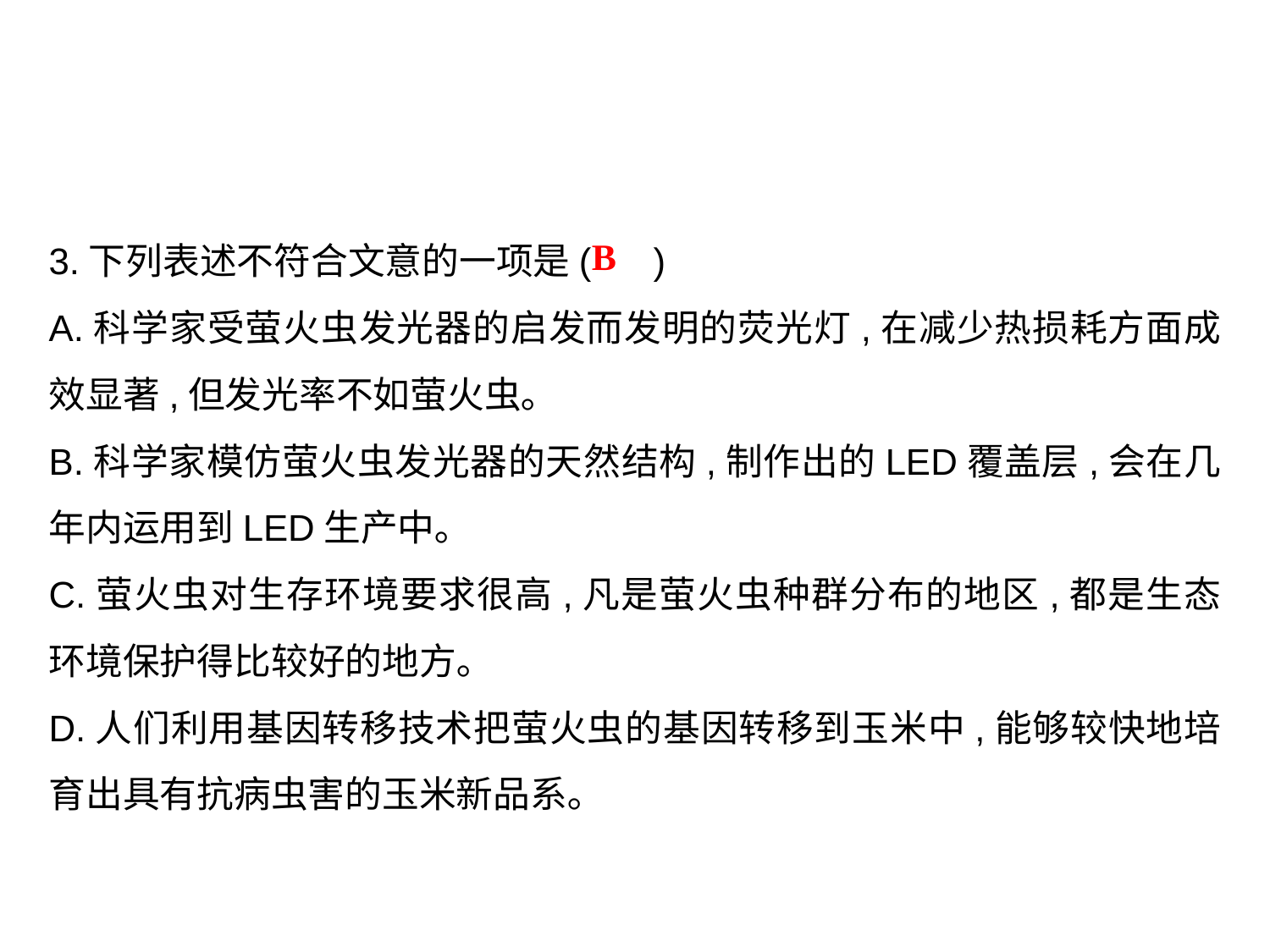

3.下列表述不符合文意的一项是(      )
A.科学家受萤火虫发光器的启发而发明的荧光灯,在减少热损耗方面成效显著,但发光率不如萤火虫｡
B.科学家模仿萤火虫发光器的天然结构,制作出的LED覆盖层,会在几年内运用到LED生产中｡
C.萤火虫对生存环境要求很高,凡是萤火虫种群分布的地区,都是生态环境保护得比较好的地方｡
D.人们利用基因转移技术把萤火虫的基因转移到玉米中,能够较快地培育出具有抗病虫害的玉米新品系｡
B